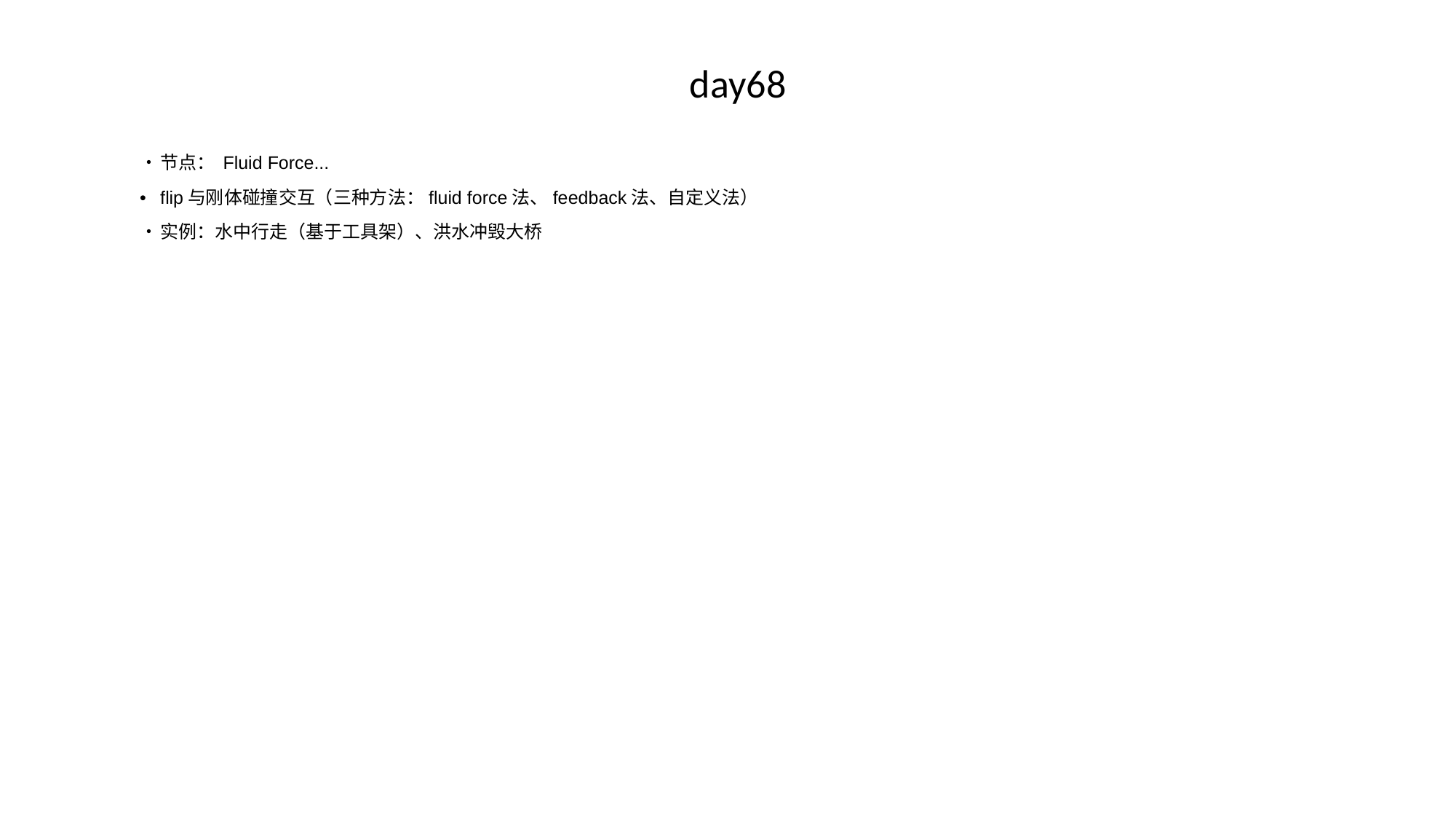

# day68
•	节点： Fluid Force...
•	flip与刚体碰撞交互（三种方法：fluid force法、feedback法、自定义法）
•	实例：水中行走（基于工具架）、洪水冲毁大桥